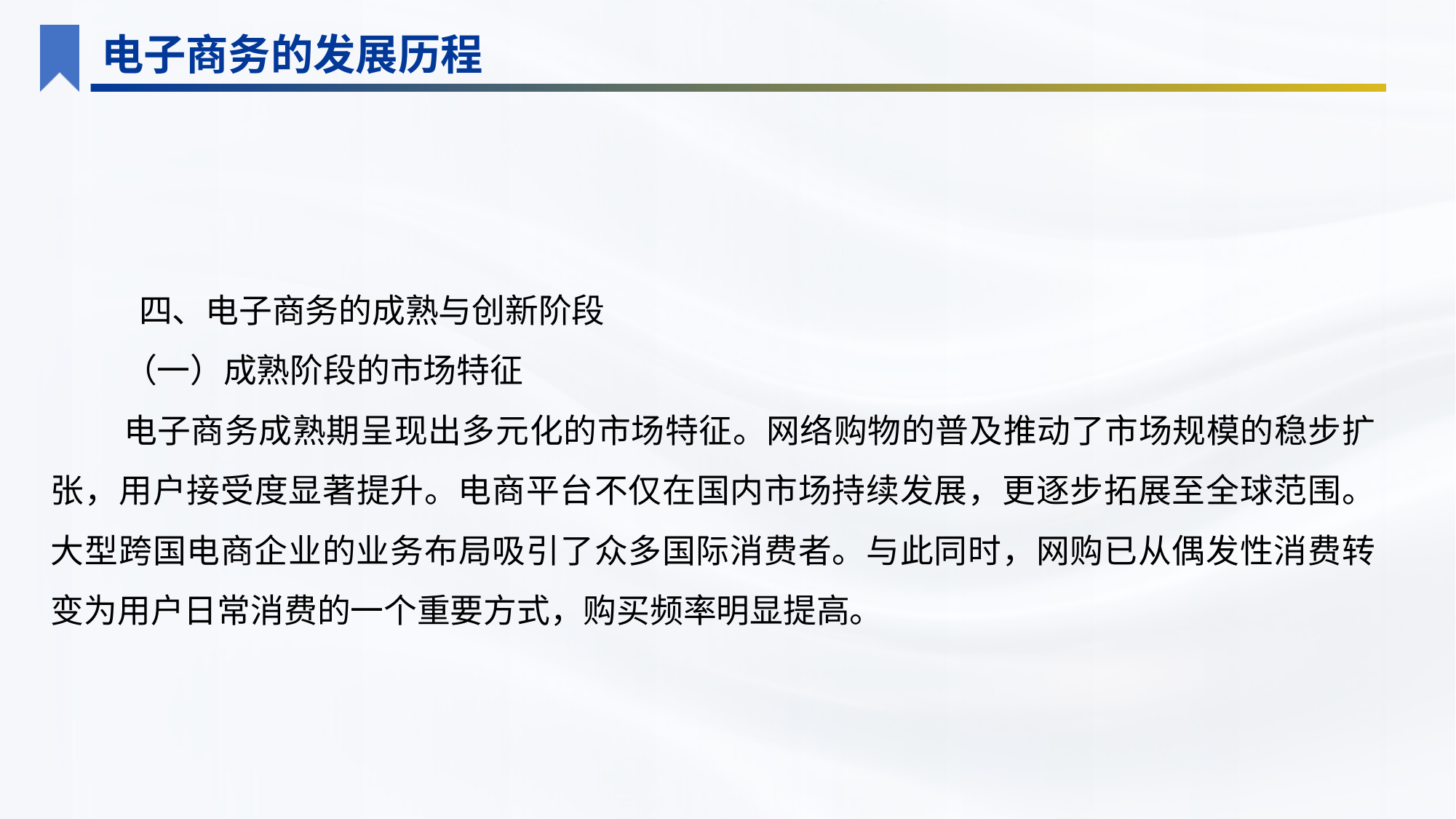

电子商务的发展历程
 四、电子商务的成熟与创新阶段
（一）成熟阶段的市场特征
电子商务成熟期呈现出多元化的市场特征。网络购物的普及推动了市场规模的稳步扩张，用户接受度显著提升。电商平台不仅在国内市场持续发展，更逐步拓展至全球范围。大型跨国电商企业的业务布局吸引了众多国际消费者。与此同时，网购已从偶发性消费转变为用户日常消费的一个重要方式，购买频率明显提高。